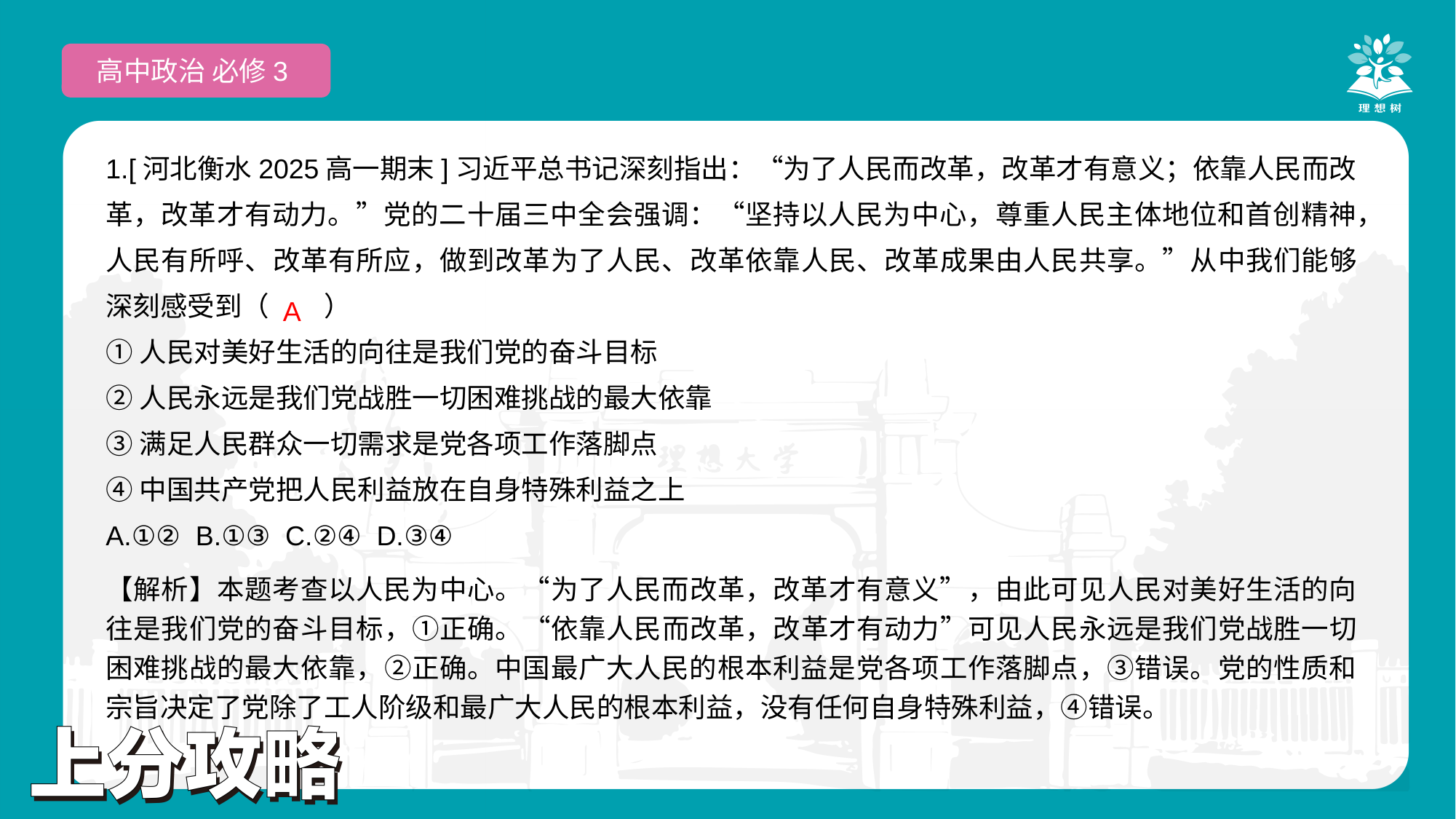

高中政治 必修3
1.[河北衡水2025高一期末]习近平总书记深刻指出：“为了人民而改革，改革才有意义；依靠人民而改革，改革才有动力。”党的二十届三中全会强调：“坚持以人民为中心，尊重人民主体地位和首创精神，人民有所呼、改革有所应，做到改革为了人民、改革依靠人民、改革成果由人民共享。”从中我们能够深刻感受到（　　）
①人民对美好生活的向往是我们党的奋斗目标
②人民永远是我们党战胜一切困难挑战的最大依靠
③满足人民群众一切需求是党各项工作落脚点
④中国共产党把人民利益放在自身特殊利益之上
A.①②  B.①③  C.②④  D.③④
 A
【解析】本题考查以人民为中心。“为了人民而改革，改革才有意义”，由此可见人民对美好生活的向往是我们党的奋斗目标，①正确。“依靠人民而改革，改革才有动力”可见人民永远是我们党战胜一切困难挑战的最大依靠，②正确。中国最广大人民的根本利益是党各项工作落脚点，③错误。党的性质和宗旨决定了党除了工人阶级和最广大人民的根本利益，没有任何自身特殊利益，④错误。